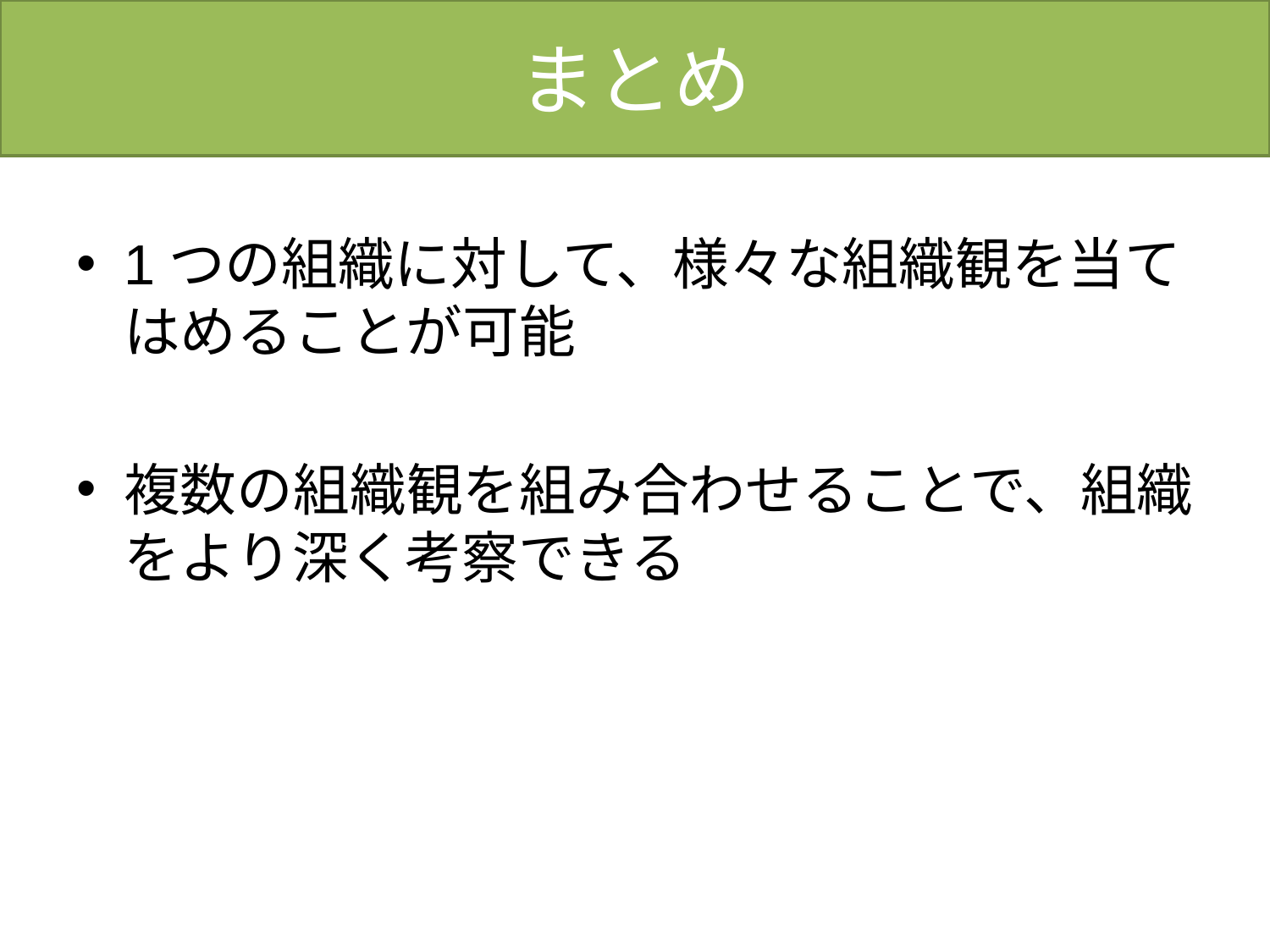

まとめ
1つの組織に対して、様々な組織観を当てはめることが可能

複数の組織観を組み合わせることで、組織をより深く考察できる